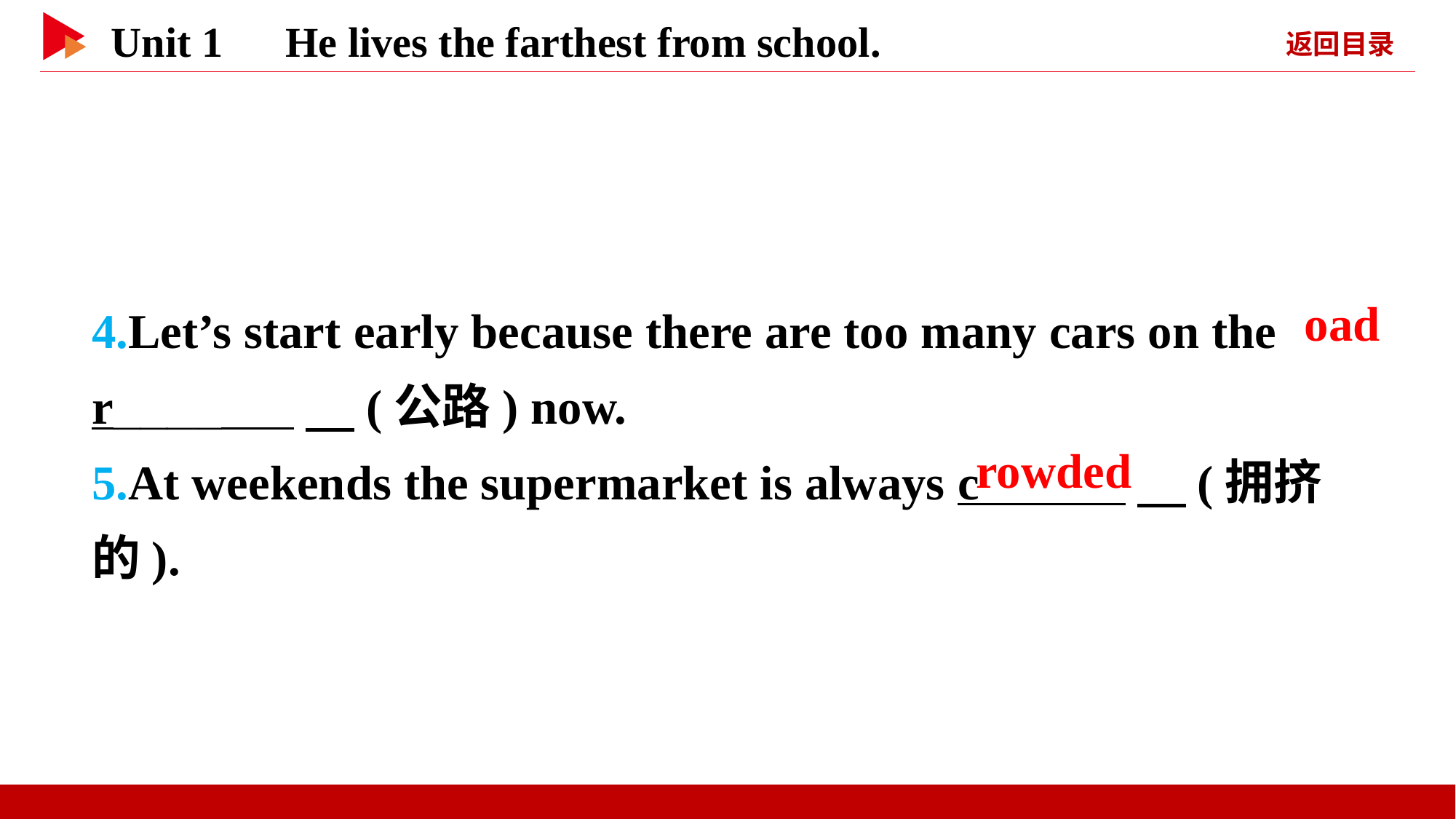

4.Let’s start early because there are too many cars on the r____      　(公路) now.
5.At weekends the supermarket is always c            　(拥挤的).
oad
rowded